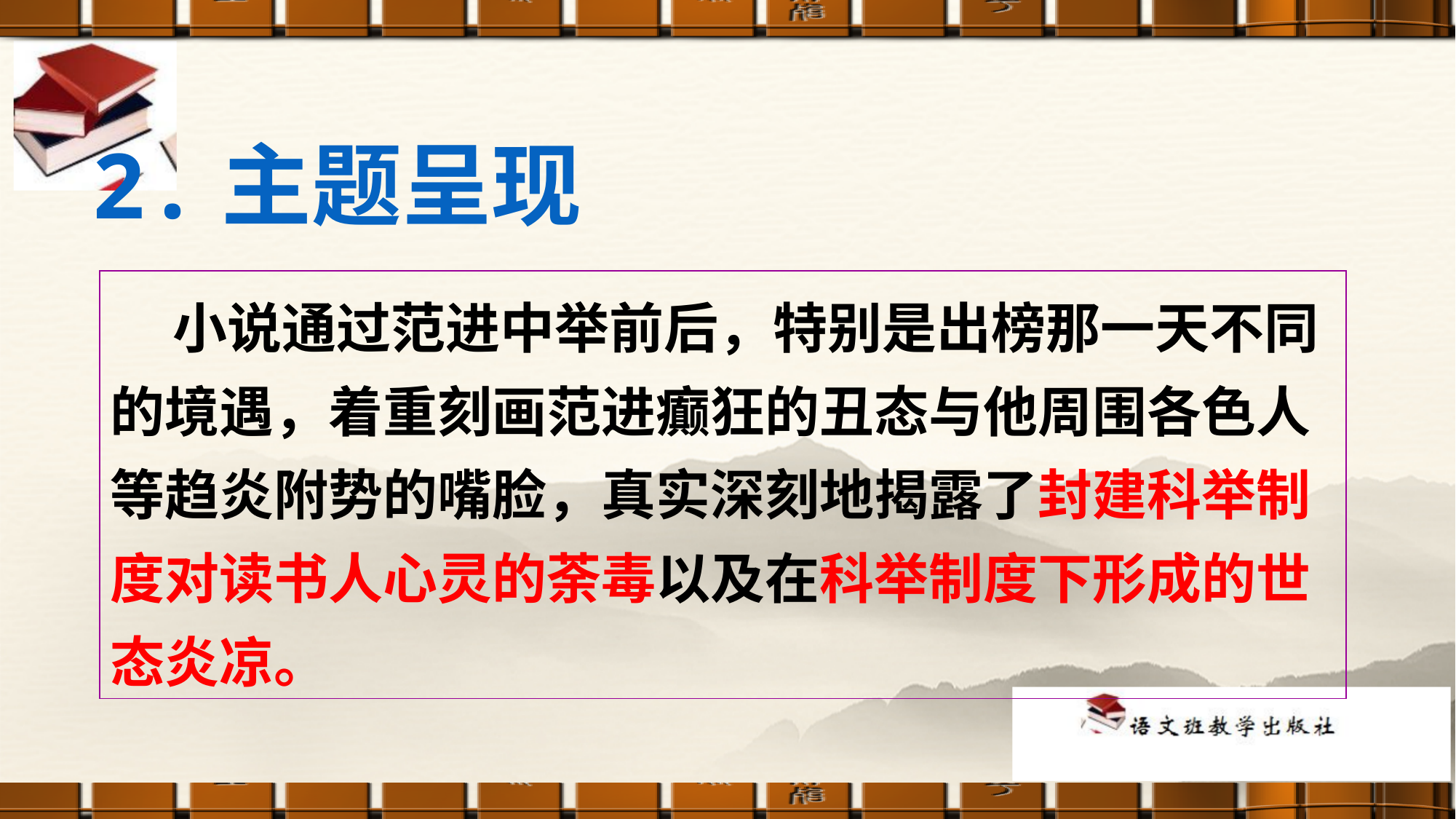

2.主题呈现
    小说通过范进中举前后，特别是出榜那一天不同的境遇，着重刻画范进癫狂的丑态与他周围各色人等趋炎附势的嘴脸，真实深刻地揭露了封建科举制度对读书人心灵的荼毒以及在科举制度下形成的世态炎凉。